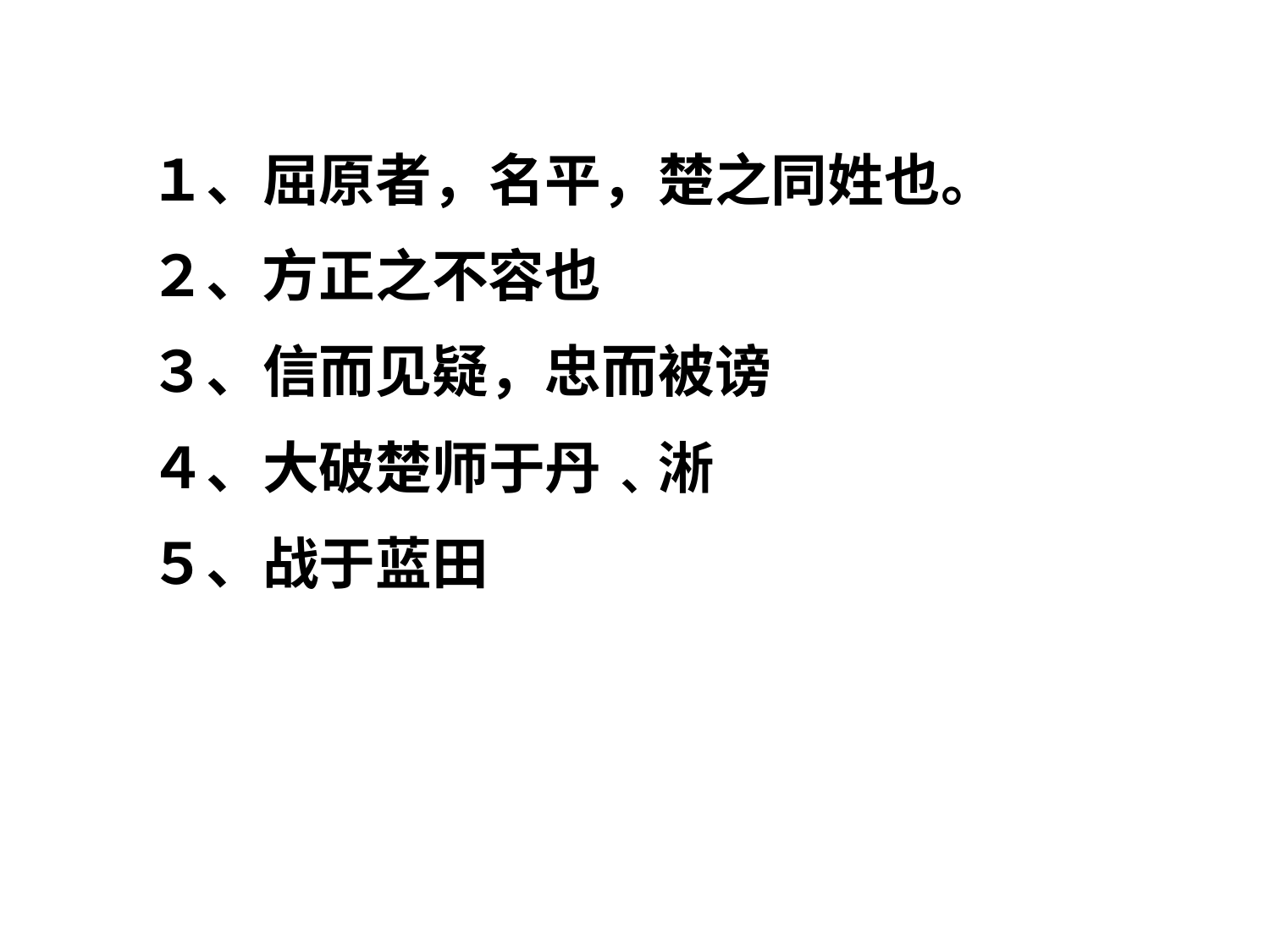

１、屈原者，名平，楚之同姓也。
２、方正之不容也
３、信而见疑，忠而被谤
４、大破楚师于丹﹑淅
５、战于蓝田